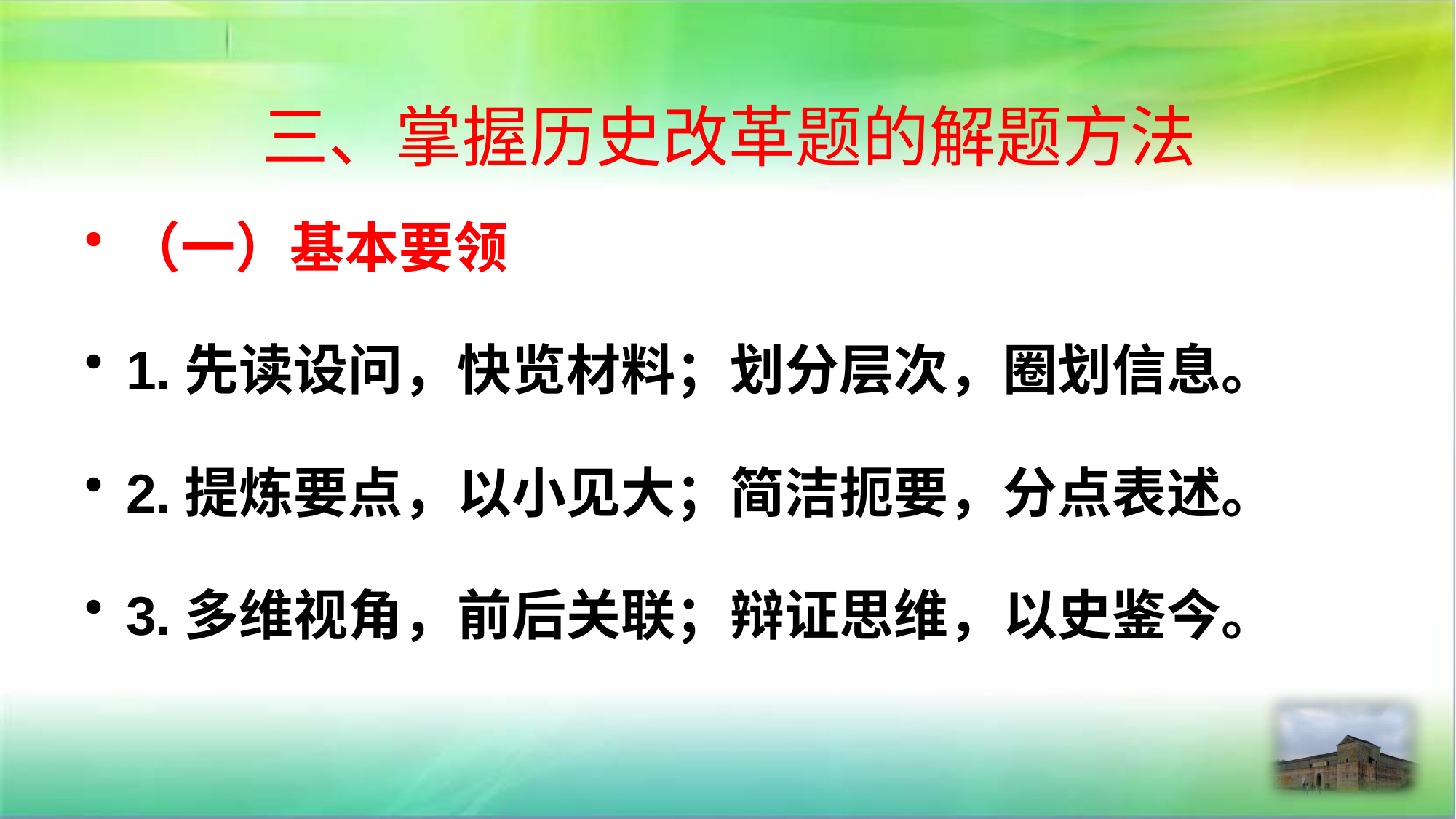

# 三、掌握历史改革题的解题方法
（一）基本要领

1.先读设问，快览材料；划分层次，圈划信息。

2.提炼要点，以小见大；简洁扼要，分点表述。

3.多维视角，前后关联；辩证思维，以史鉴今。